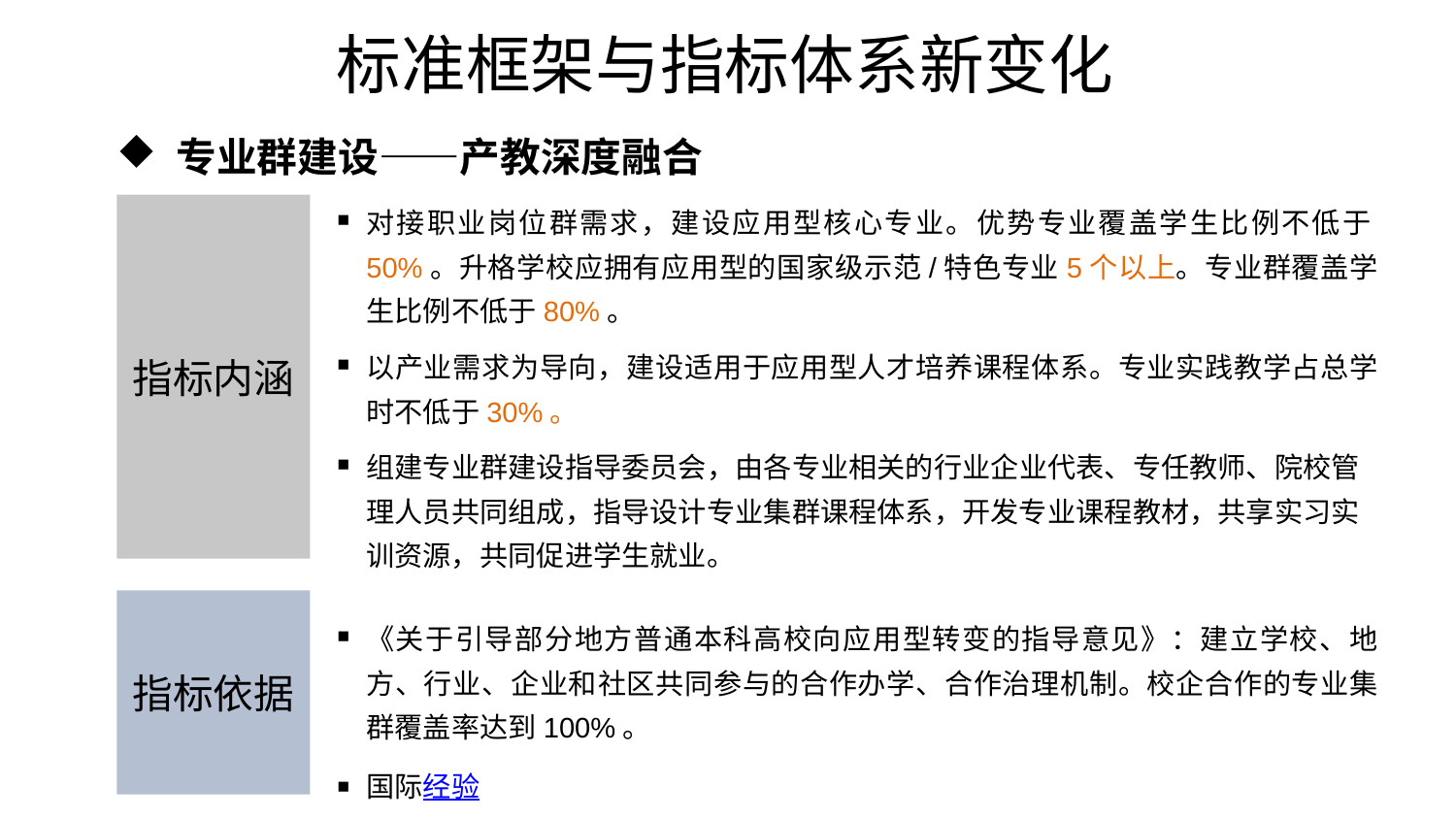

# 标准框架与指标体系新变化
 专业群建设——产教深度融合
对接职业岗位群需求，建设应用型核心专业。优势专业覆盖学生比例不低于50%。升格学校应拥有应用型的国家级示范/特色专业5个以上。专业群覆盖学生比例不低于80%。
以产业需求为导向，建设适用于应用型人才培养课程体系。专业实践教学占总学时不低于30%。
组建专业群建设指导委员会，由各专业相关的行业企业代表、专任教师、院校管理人员共同组成，指导设计专业集群课程体系，开发专业课程教材，共享实习实训资源，共同促进学生就业。

指标内涵
指标依据
《关于引导部分地方普通本科高校向应用型转变的指导意见》：建立学校、地方、行业、企业和社区共同参与的合作办学、合作治理机制。校企合作的专业集群覆盖率达到100%。
国际经验